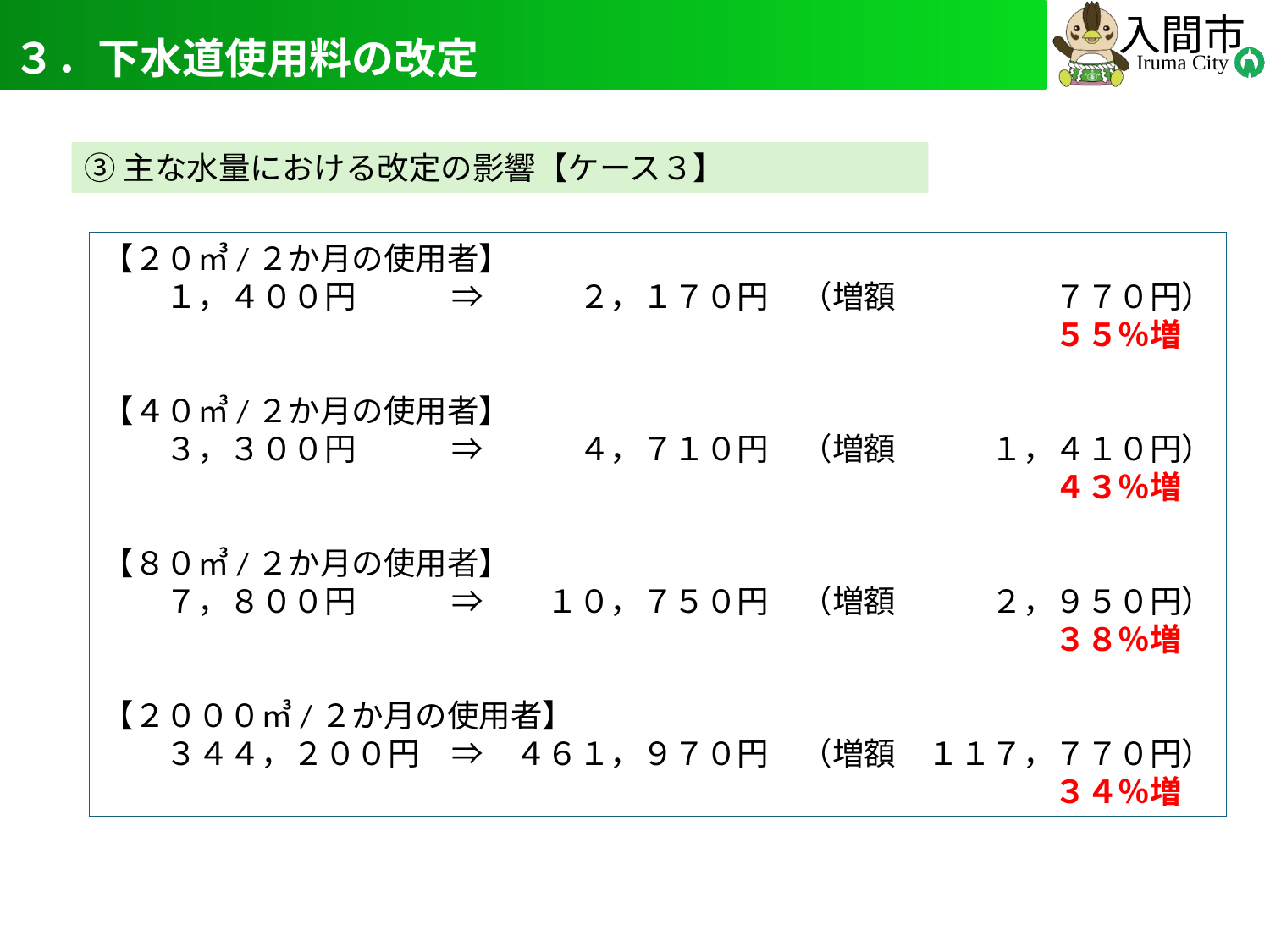

# ３．下水道使用料の改定
18
③主な水量における改定の影響【ケース３】
【２０㎥/２か月の使用者】
　　１，４００円　　　⇒　　　２，１７０円　（増額　　　　　７７０円）
　　　　　　　　　　　　　　　　　　　　　　　　　　　　　　５５％増

【４０㎥/２か月の使用者】
　　３，３００円　　　⇒　　　４，７１０円　（増額　　　１，４１０円）
　　　　　　　　　　　　　　　　　　　　　　　　　　　　　　４３％増

【８０㎥/２か月の使用者】
　　７，８００円　　　⇒　　１０，７５０円　（増額　　　２，９５０円）
　　　　　　　　　　　　　　　　　　　　　　　　　　　　　　３８％増

【２０００㎥/２か月の使用者】
　　３４４，２００円　⇒　４６１，９７０円　（増額　１１７，７７０円）
　　　　　　　　　　　　　　　　　　　　　　　　　　　　　　３４％増